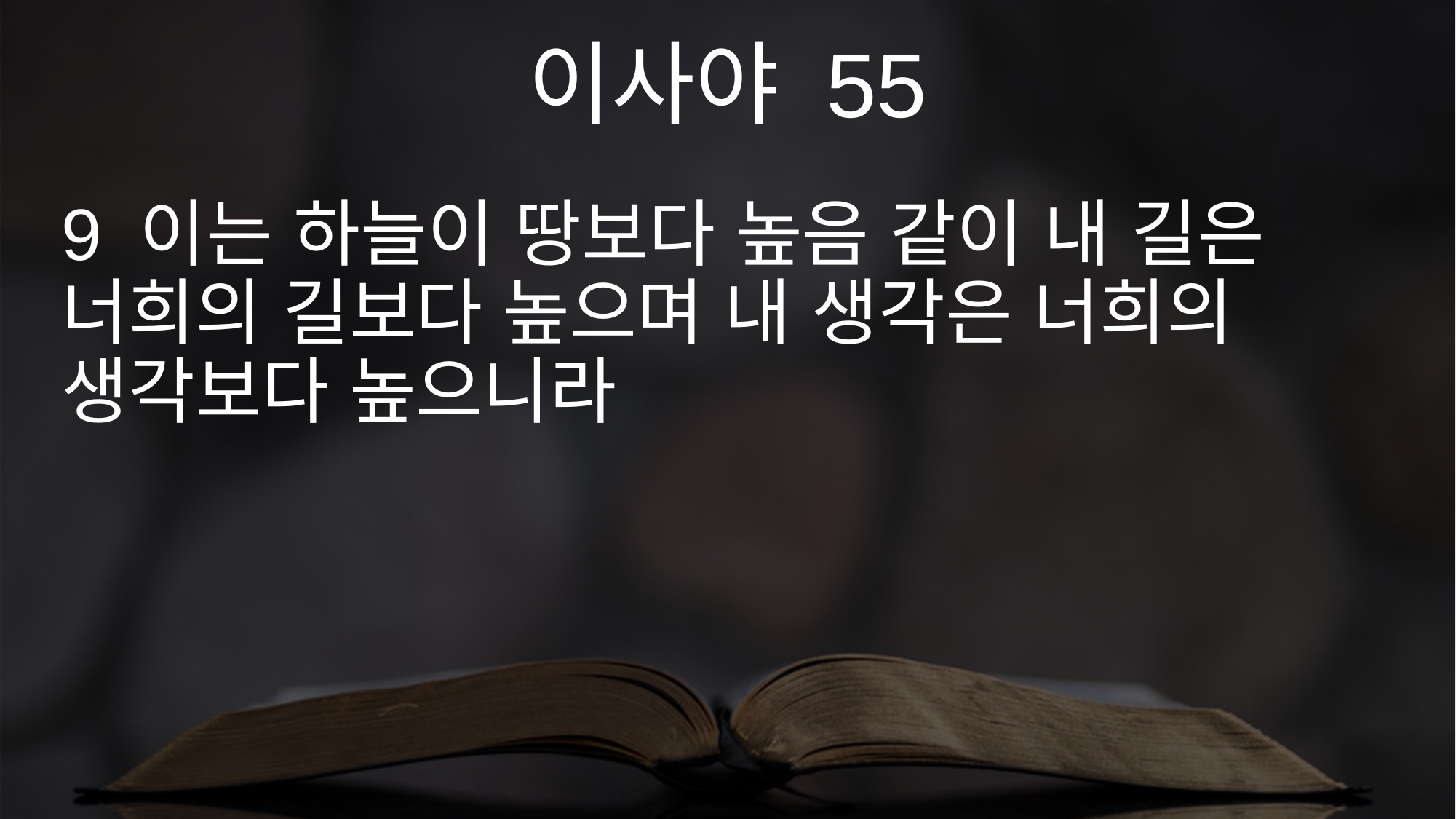

이사야 55
9 이는 하늘이 땅보다 높음 같이 내 길은 너희의 길보다 높으며 내 생각은 너희의 생각보다 높으니라